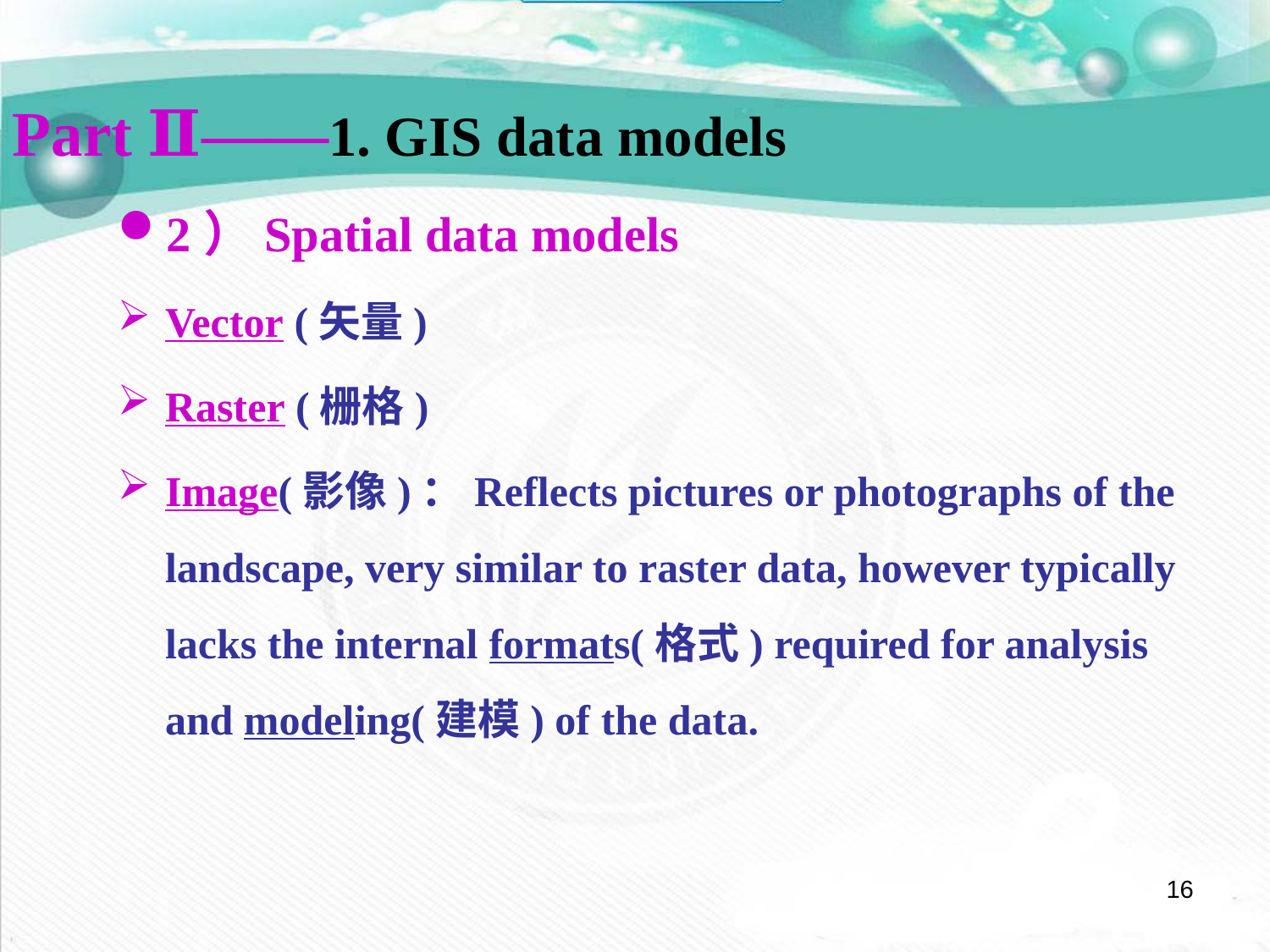

Part Ⅱ——1. GIS data models
2）Spatial data models
Vector (矢量)
Raster (栅格)
Image(影像)：Reflects pictures or photographs of the landscape, very similar to raster data, however typically lacks the internal formats(格式) required for analysis and modeling(建模) of the data.
16